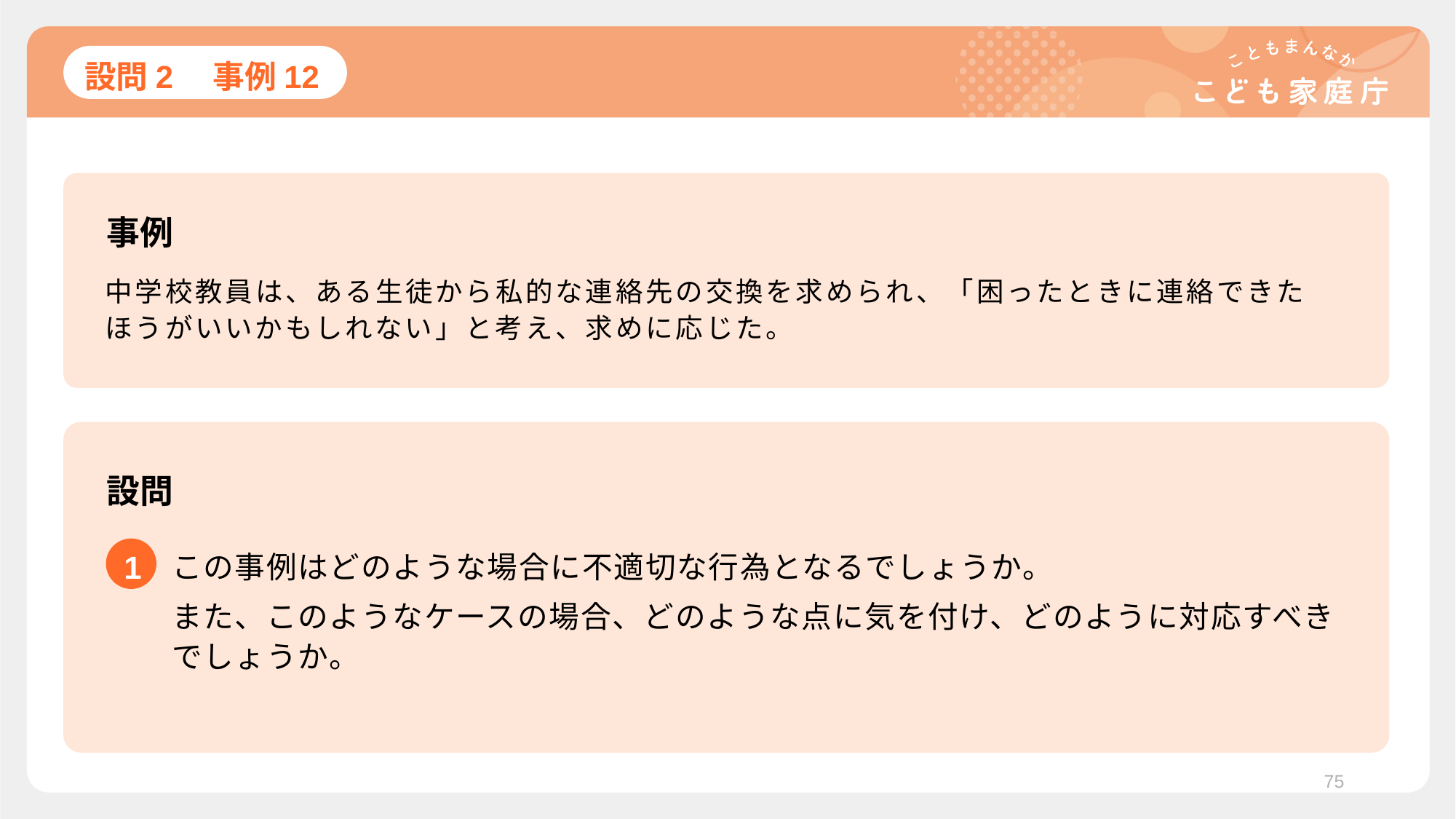

# 設問2　事例12

事例
中学校教員は、ある生徒から私的な連絡先の交換を求められ、「困ったときに連絡できたほうがいいかもしれない」と考え、求めに応じた。

設問
1
この事例はどのような場合に不適切な行為となるでしょうか。
また、このようなケースの場合、どのような点に気を付け、どのように対応すべきでしょうか。
75